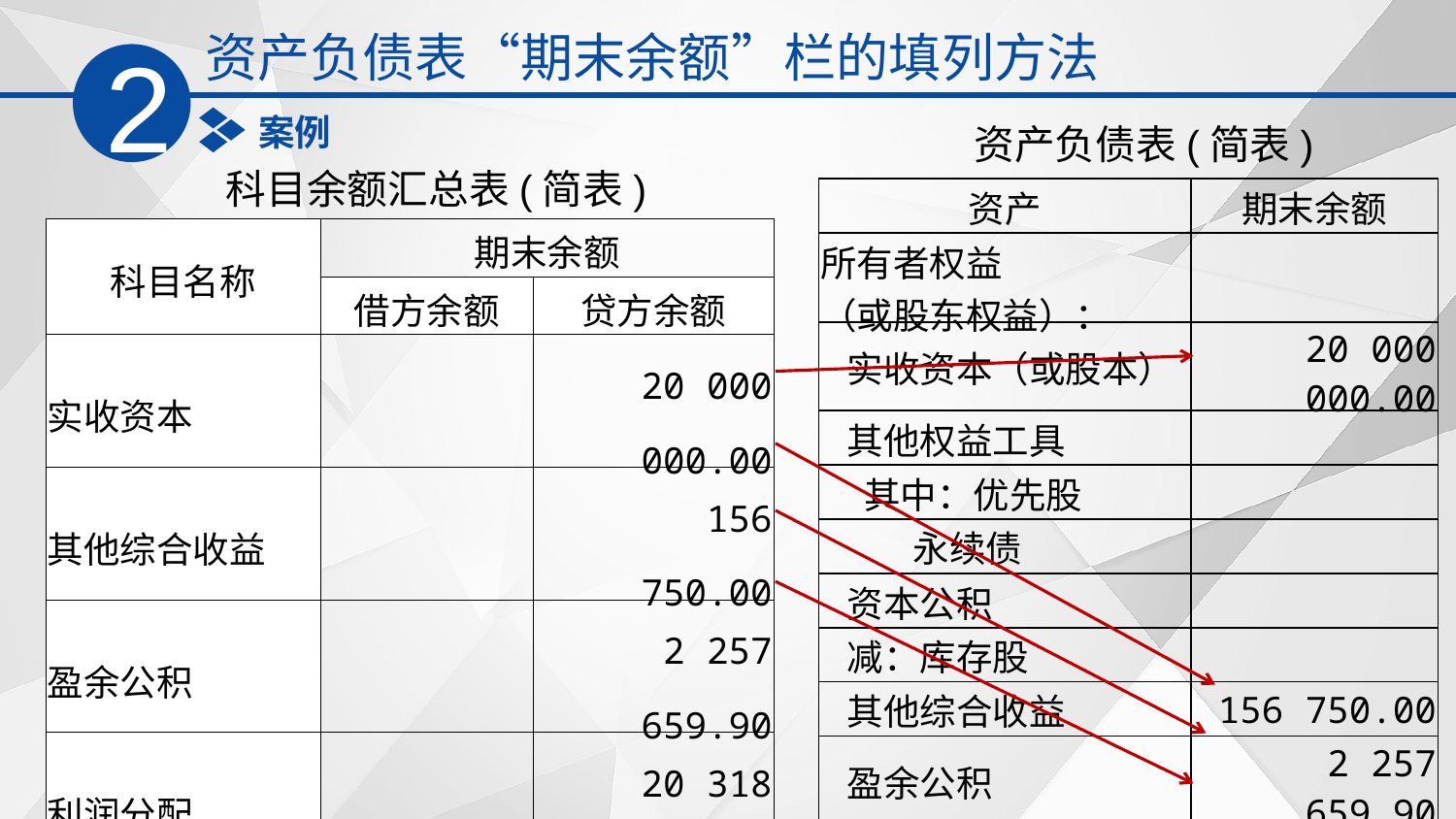

资产负债表“期末余额”栏的填列方法
2

案例

资产负债表(简表)
科目余额汇总表(简表)
| 资产 | 期末余额 |
| --- | --- |
| 所有者权益 （或股东权益）： |  |
| 实收资本（或股本） | 20 000 000.00 |
| 其他权益工具 |  |
| 其中：优先股 |  |
| 永续债 |  |
| 资本公积 |  |
| 减：库存股 |  |
| 其他综合收益 | 156 750.00 |
| 盈余公积 | 2 257 659.90 |
| 未分配利润 | 20 318 939.02 |
| 科目名称 | 期末余额 |  |
| --- | --- | --- |
|  | 借方余额 | 贷方余额 |
| 实收资本 |  | 20 000 000.00 |
| 其他综合收益 |  | 156 750.00 |
| 盈余公积 |  | 2 257 659.90 |
| 利润分配 |  | 20 318 939.02 |